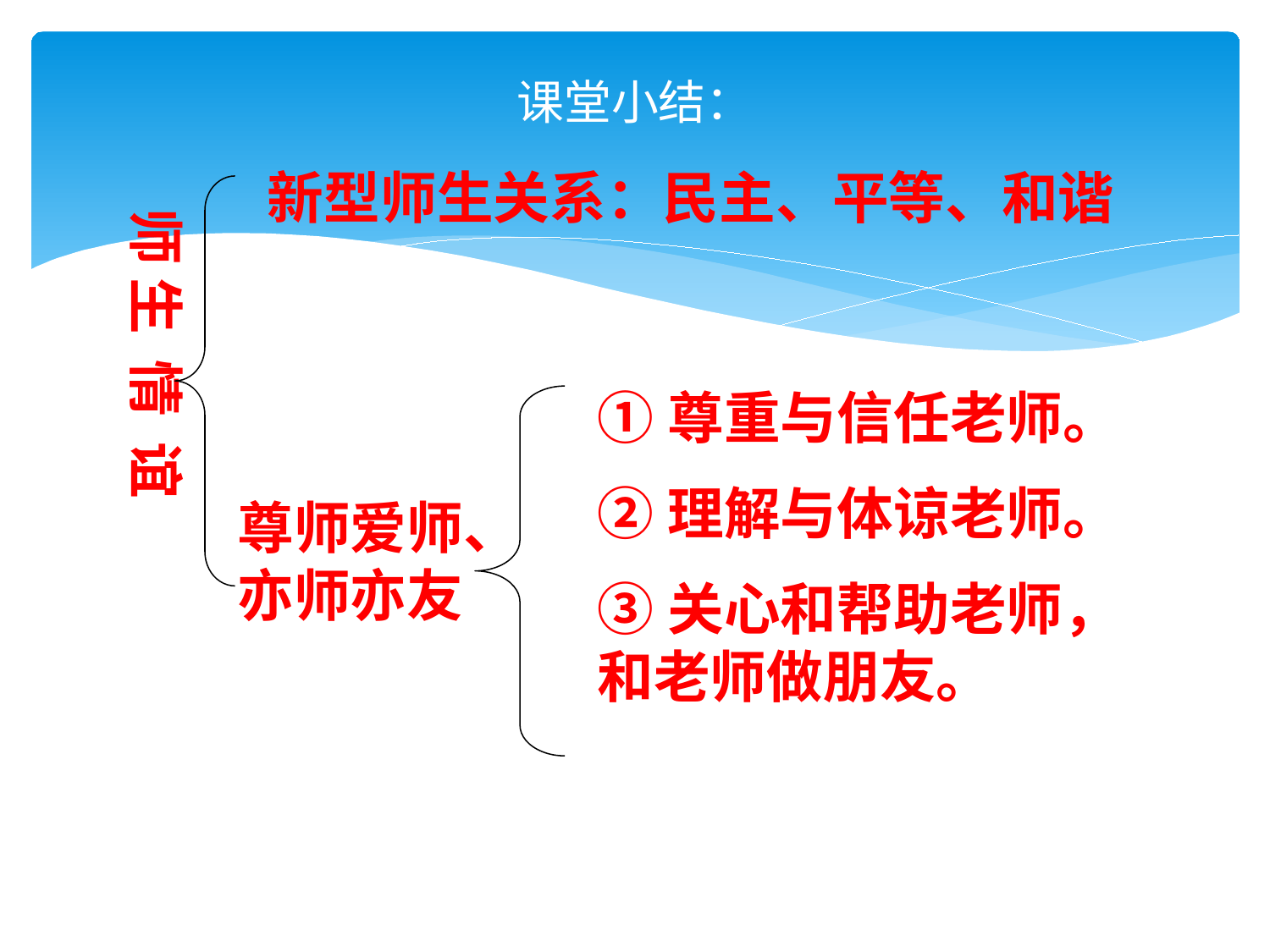

# 课堂小结：
新型师生关系：民主、平等、和谐

师 生  情  谊
①尊重与信任老师。
②理解与体谅老师。
③关心和帮助老师，和老师做朋友。

尊师爱师、亦师亦友